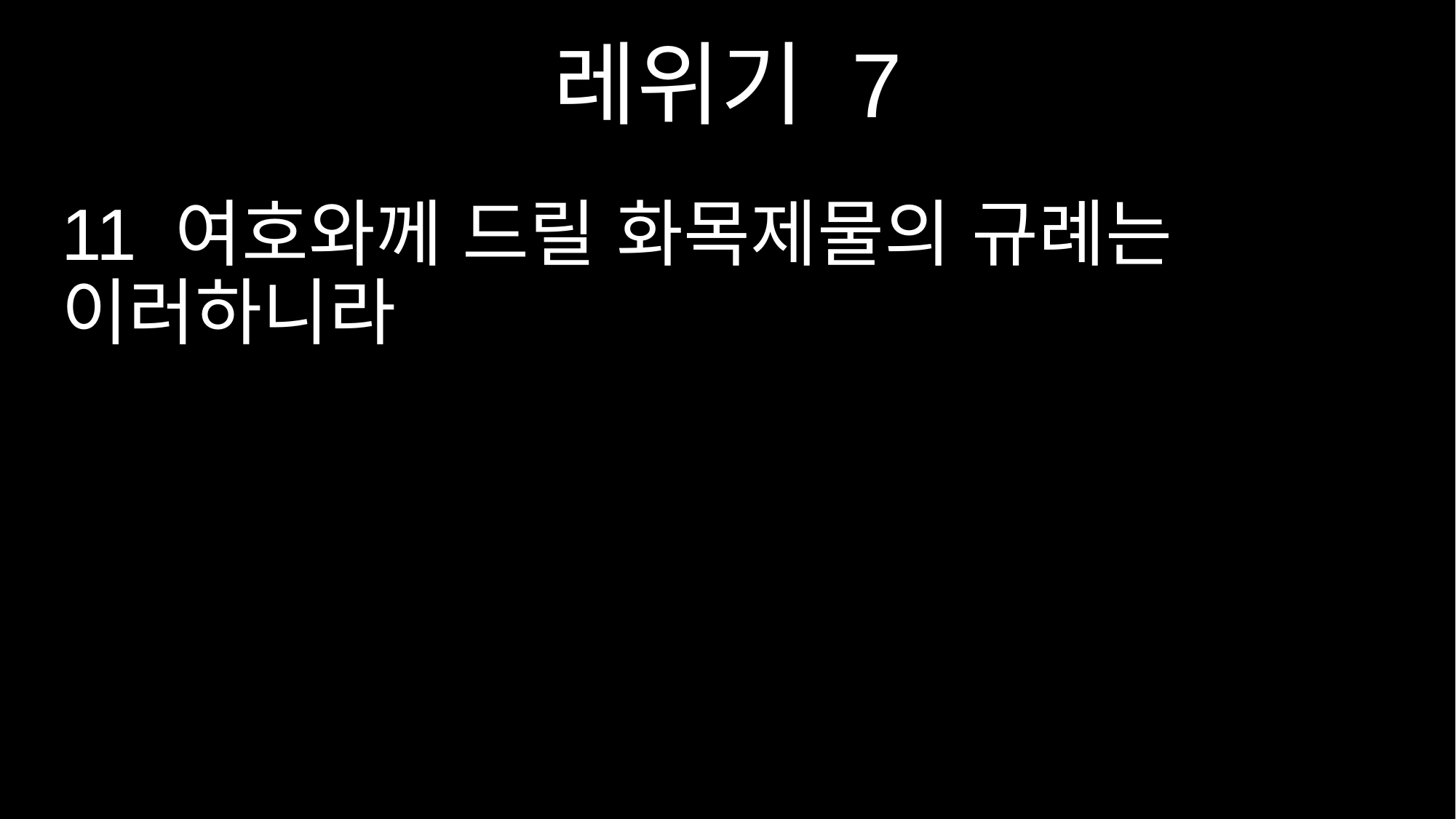

레위기 7
11 여호와께 드릴 화목제물의 규례는 이러하니라